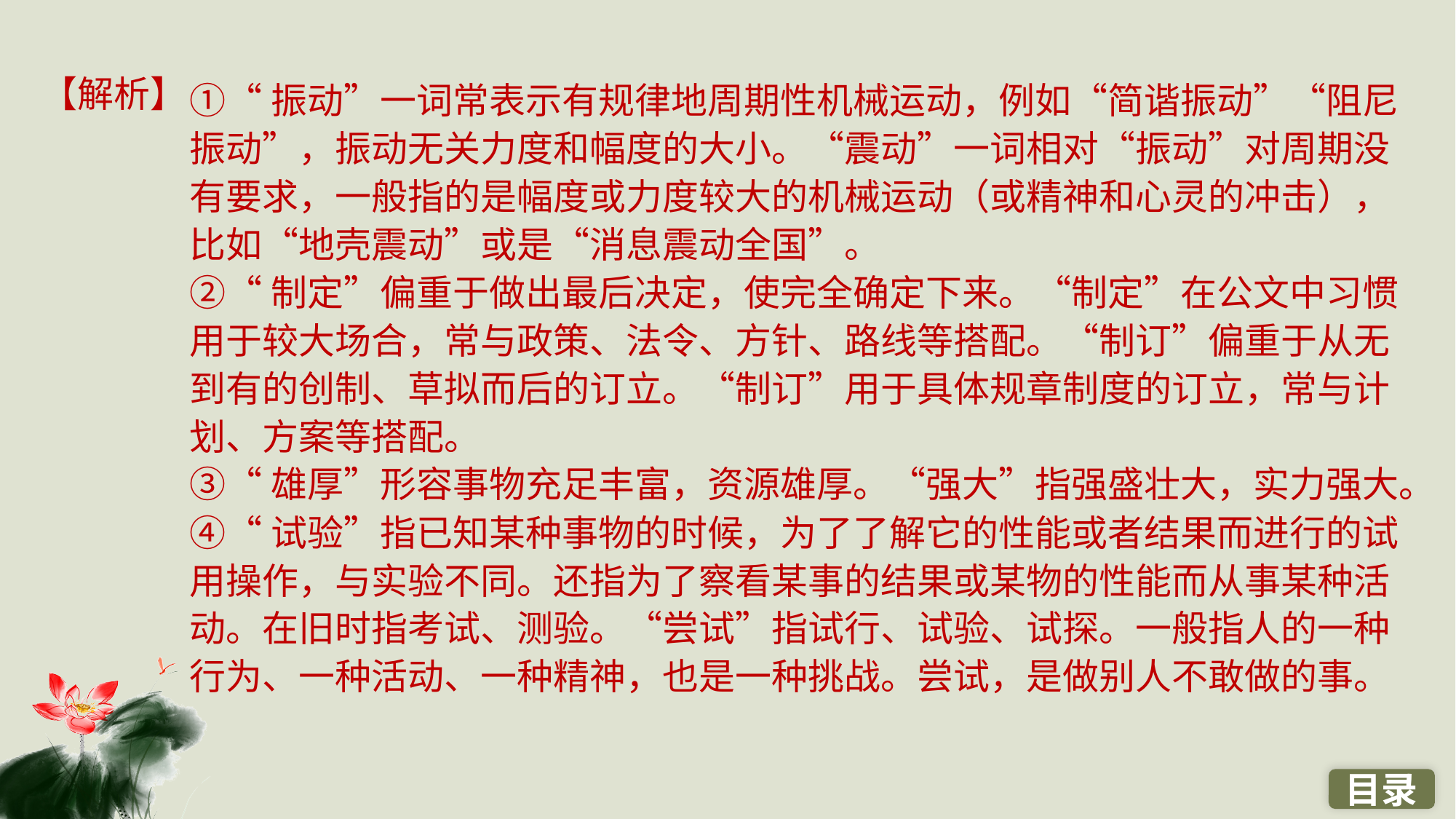

【解析】
①“振动”一词常表示有规律地周期性机械运动，例如“简谐振动”“阻尼振动”，振动无关力度和幅度的大小。“震动”一词相对“振动”对周期没有要求，一般指的是幅度或力度较大的机械运动（或精神和心灵的冲击），比如“地壳震动”或是“消息震动全国”。
②“制定”偏重于做出最后决定，使完全确定下来。“制定”在公文中习惯用于较大场合，常与政策、法令、方针、路线等搭配。“制订”偏重于从无到有的创制、草拟而后的订立。“制订”用于具体规章制度的订立，常与计划、方案等搭配。
③“雄厚”形容事物充足丰富，资源雄厚。“强大”指强盛壮大，实力强大。
④“试验”指已知某种事物的时候，为了了解它的性能或者结果而进行的试用操作，与实验不同。还指为了察看某事的结果或某物的性能而从事某种活动。在旧时指考试、测验。“尝试”指试行、试验、试探。一般指人的一种行为、一种活动、一种精神，也是一种挑战。尝试，是做别人不敢做的事。